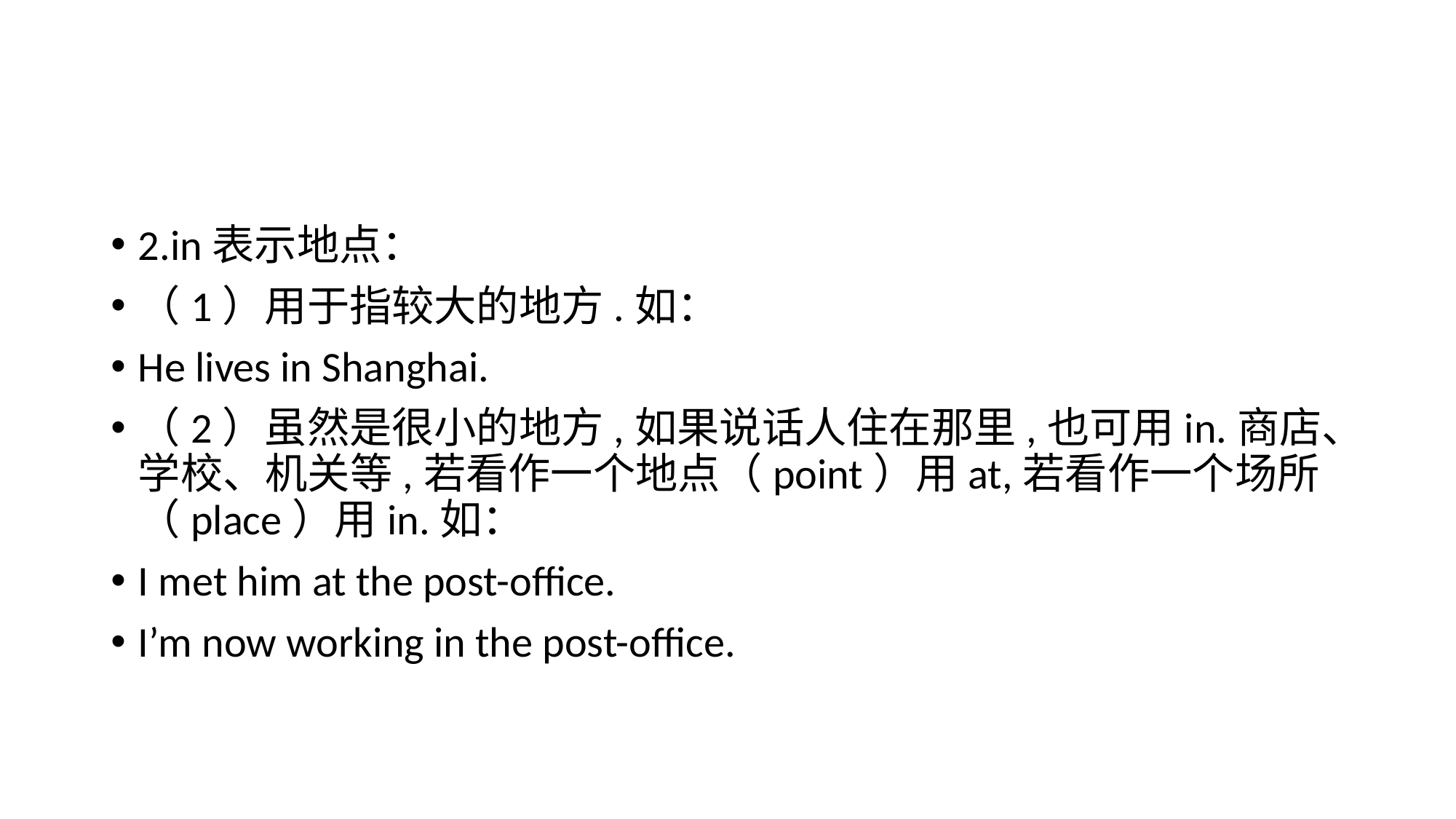

#
2.in表示地点：
（1）用于指较大的地方.如：
He lives in Shanghai.
（2）虽然是很小的地方,如果说话人住在那里,也可用in.商店、学校、机关等,若看作一个地点（point）用at,若看作一个场所（place）用in.如：
I met him at the post-office.
I’m now working in the post-office.